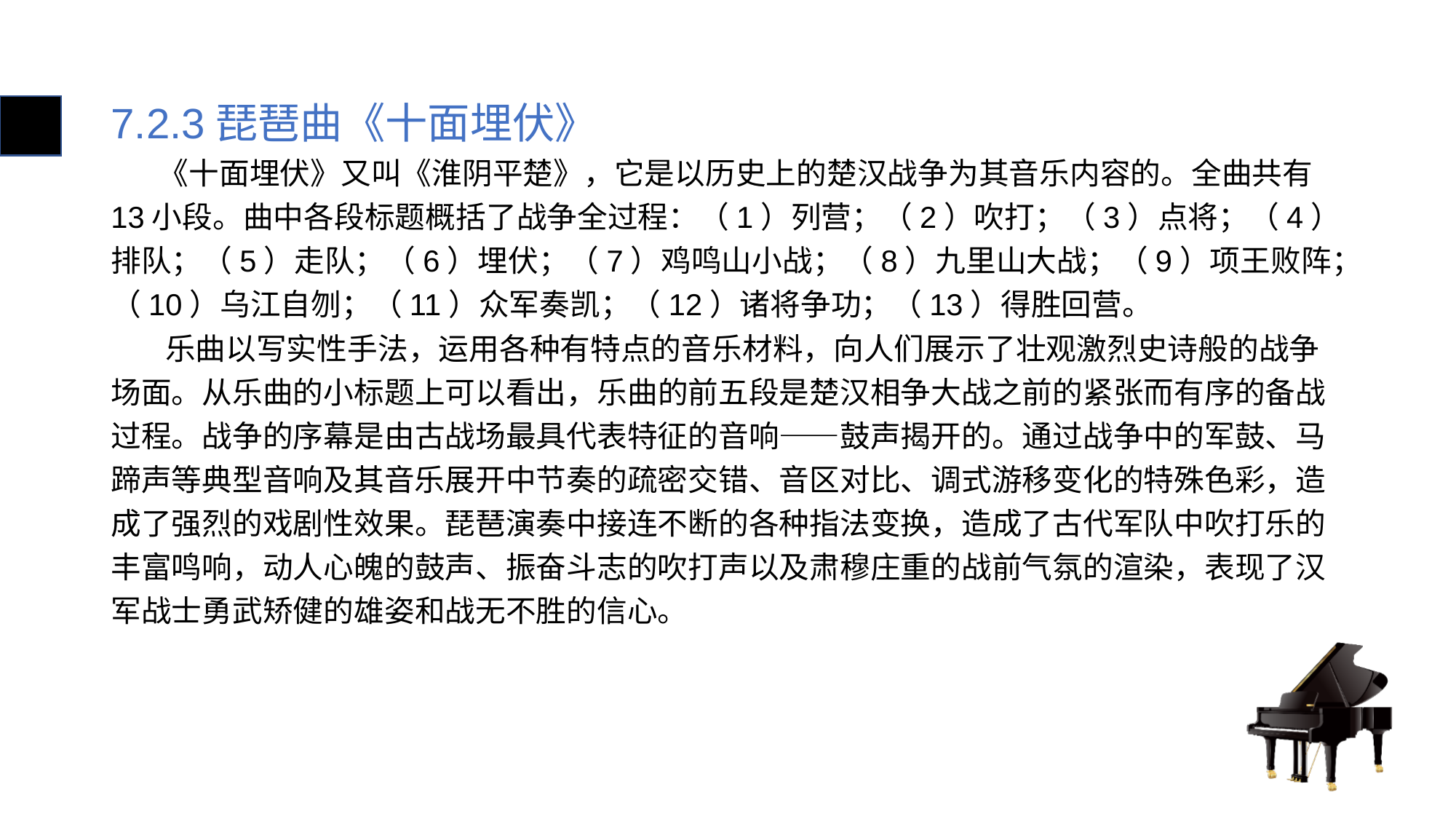

# 7.2.3琵琶曲《十面埋伏》
      《十面埋伏》又叫《淮阴平楚》，它是以历史上的楚汉战争为其音乐内容的。全曲共有13小段。曲中各段标题概括了战争全过程：（1）列营；（2）吹打；（3）点将；（4）排队；（5）走队；（6）埋伏；（7）鸡鸣山小战；（8）九里山大战；（9）项王败阵；（10）乌江自刎；（11）众军奏凯；（12）诸将争功；（13）得胜回营。
       乐曲以写实性手法，运用各种有特点的音乐材料，向人们展示了壮观激烈史诗般的战争场面。从乐曲的小标题上可以看出，乐曲的前五段是楚汉相争大战之前的紧张而有序的备战过程。战争的序幕是由古战场最具代表特征的音响——鼓声揭开的。通过战争中的军鼓、马蹄声等典型音响及其音乐展开中节奏的疏密交错、音区对比、调式游移变化的特殊色彩，造成了强烈的戏剧性效果。琵琶演奏中接连不断的各种指法变换，造成了古代军队中吹打乐的丰富鸣响，动人心魄的鼓声、振奋斗志的吹打声以及肃穆庄重的战前气氛的渲染，表现了汉军战士勇武矫健的雄姿和战无不胜的信心。